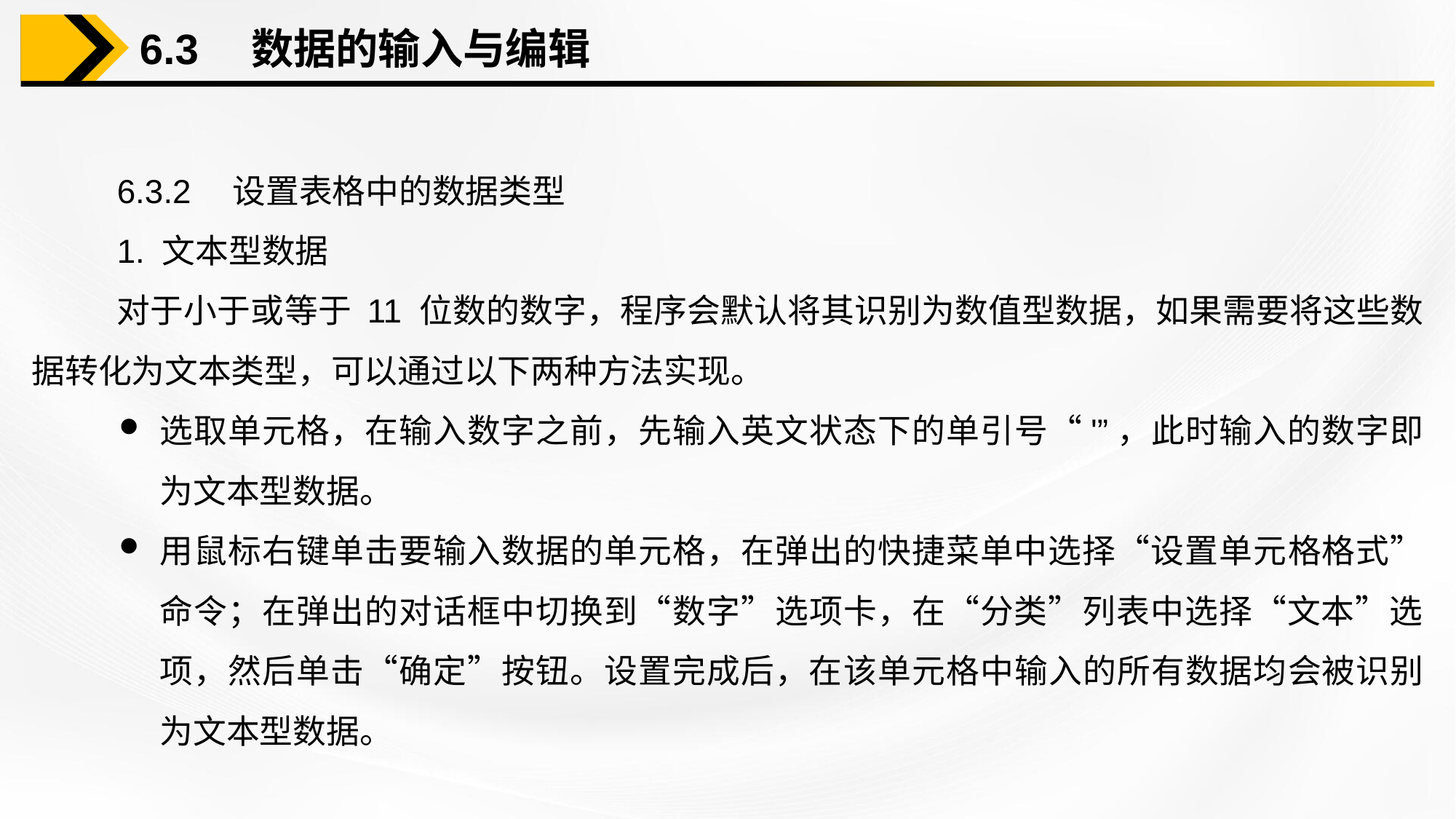

6.3　数据的输入与编辑
6.3.2　设置表格中的数据类型
1. 文本型数据
对于小于或等于 11 位数的数字，程序会默认将其识别为数值型数据，如果需要将这些数据转化为文本类型，可以通过以下两种方法实现。
选取单元格，在输入数字之前，先输入英文状态下的单引号“'”，此时输入的数字即为文本型数据。
用鼠标右键单击要输入数据的单元格，在弹出的快捷菜单中选择“设置单元格格式” 命令；在弹出的对话框中切换到“数字”选项卡，在“分类”列表中选择“文本”选项，然后单击“确定”按钮。设置完成后，在该单元格中输入的所有数据均会被识别为文本型数据。